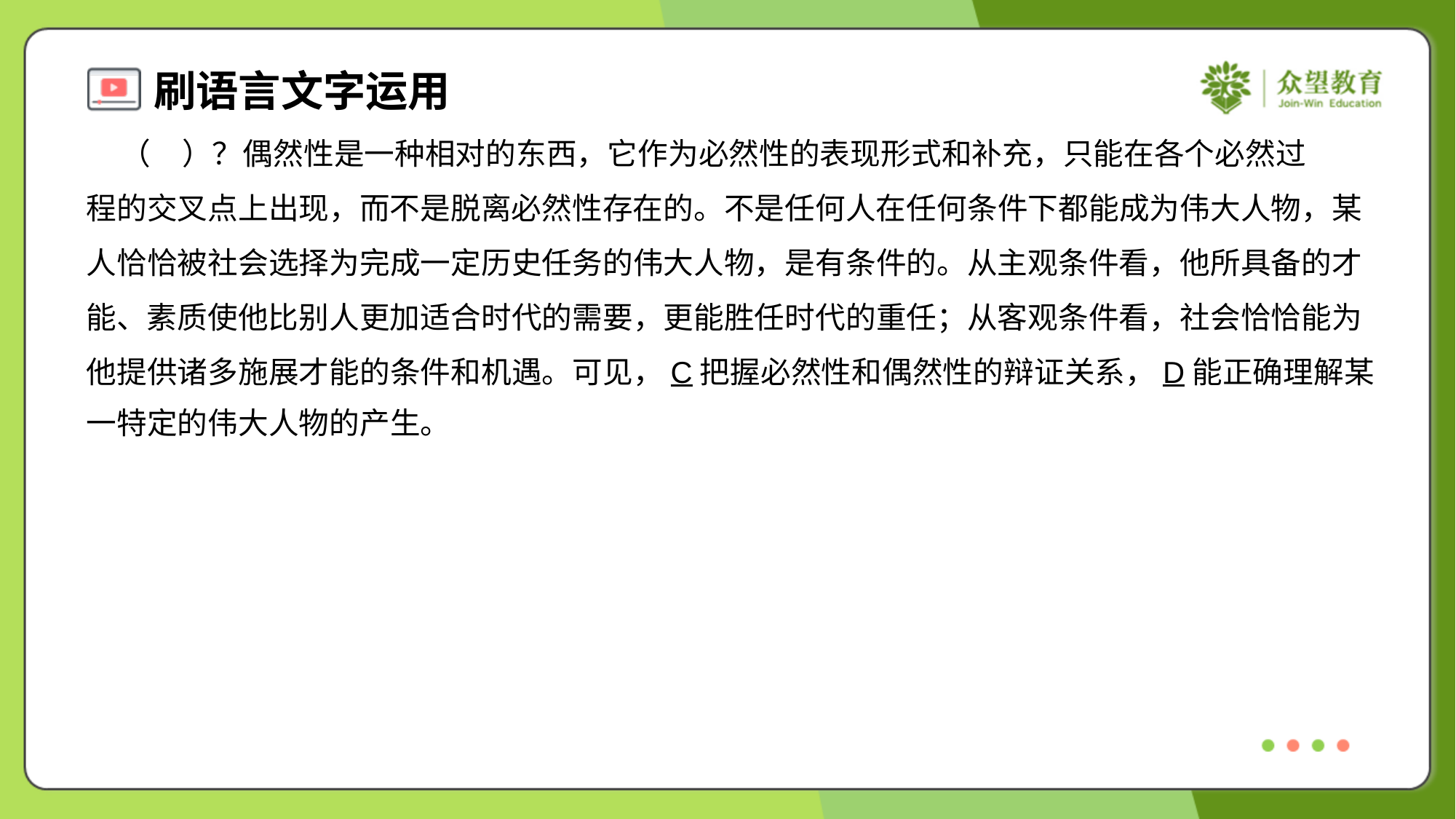

（    ）？偶然性是一种相对的东西，它作为必然性的表现形式和补充，只能在各个必然过
程的交叉点上出现，而不是脱离必然性存在的。不是任何人在任何条件下都能成为伟大人物，某
人恰恰被社会选择为完成一定历史任务的伟大人物，是有条件的。从主观条件看，他所具备的才
能、素质使他比别人更加适合时代的需要，更能胜任时代的重任；从客观条件看，社会恰恰能为
他提供诸多施展才能的条件和机遇。可见，C把握必然性和偶然性的辩证关系，D能正确理解某
一特定的伟大人物的产生。